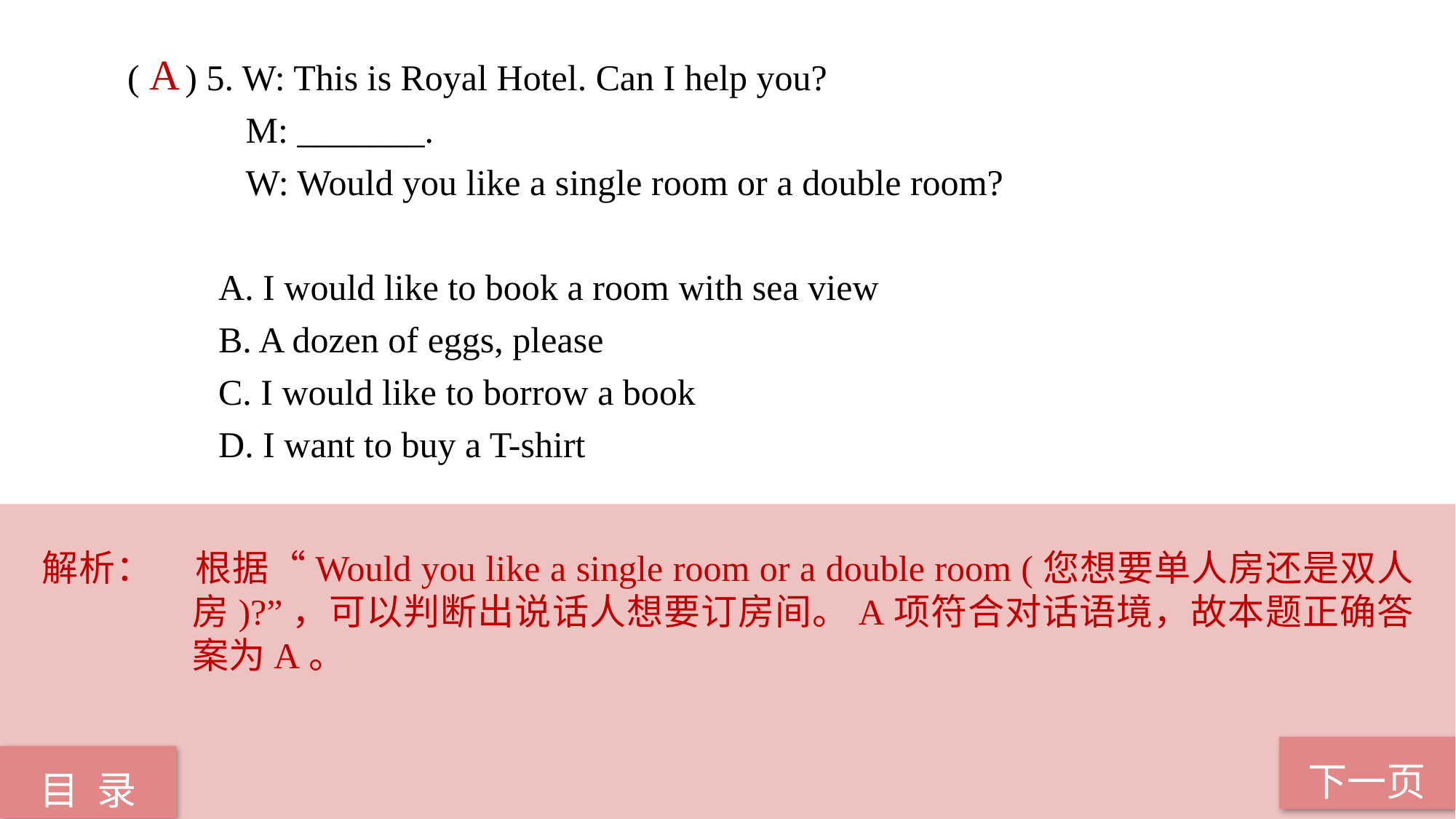

(     ) 5. W: This is Royal Hotel. Can I help you?
             M: _______.
             W: Would you like a single room or a double room?

          A. I would like to book a room with sea view
          B. A dozen of eggs, please
          C. I would like to borrow a book
          D. I want to buy a T-shirt
A
解析：	根据“Would you like a single room or a double room (您想要单人房还是双人房)?”，可以判断出说话人想要订房间。A项符合对话语境，故本题正确答案为A。
下一页